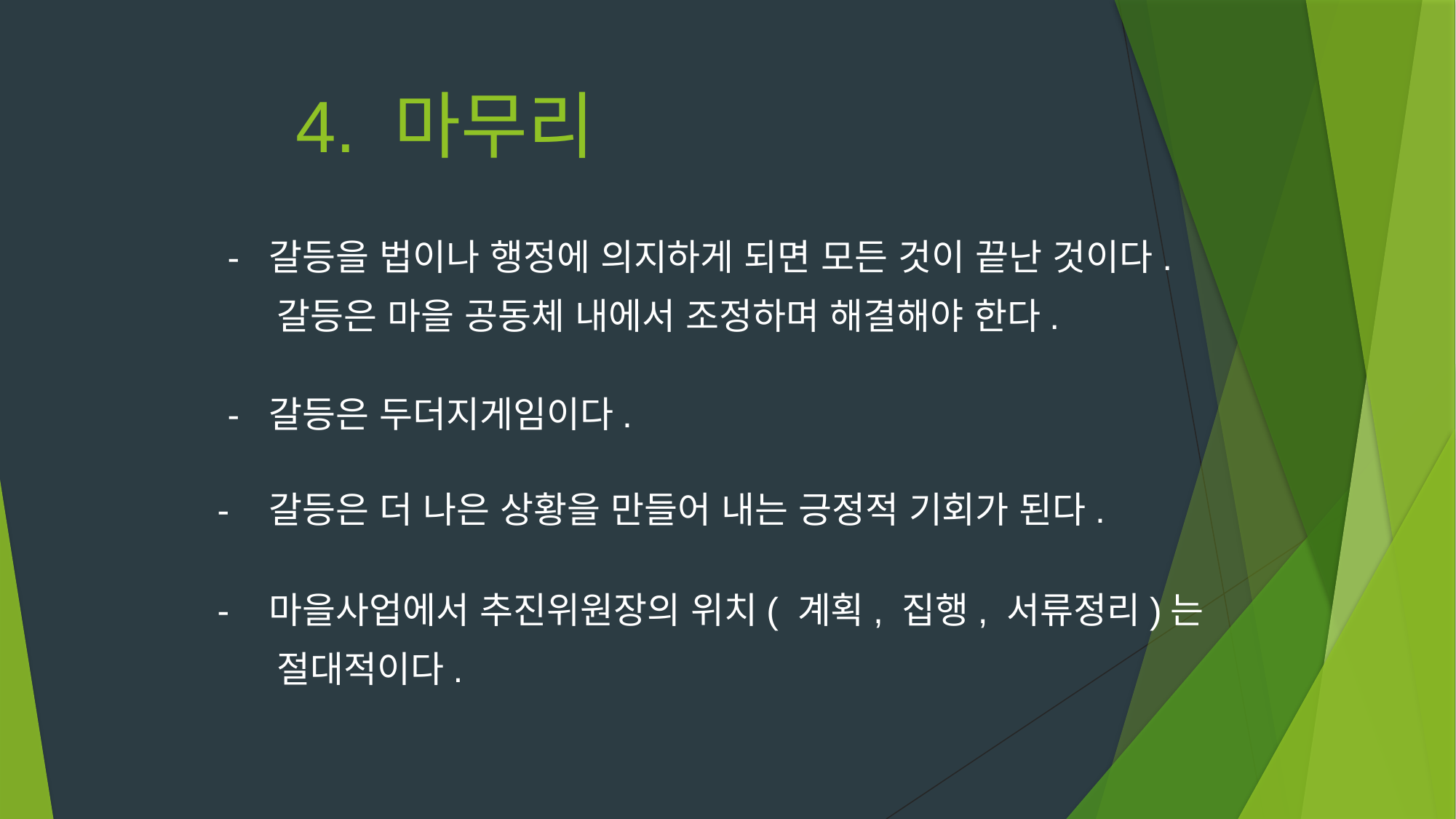

# 4. 마무리
  -  갈등을 법이나 행정에 의지하게 되면 모든 것이 끝난 것이다.
      갈등은 마을 공동체 내에서 조정하며 해결해야 한다.
  -  갈등은 두더지게임이다.
 -   갈등은 더 나은 상황을 만들어 내는 긍정적 기회가 된다.
 -   마을사업에서 추진위원장의 위치( 계획, 집행, 서류정리)는
      절대적이다.